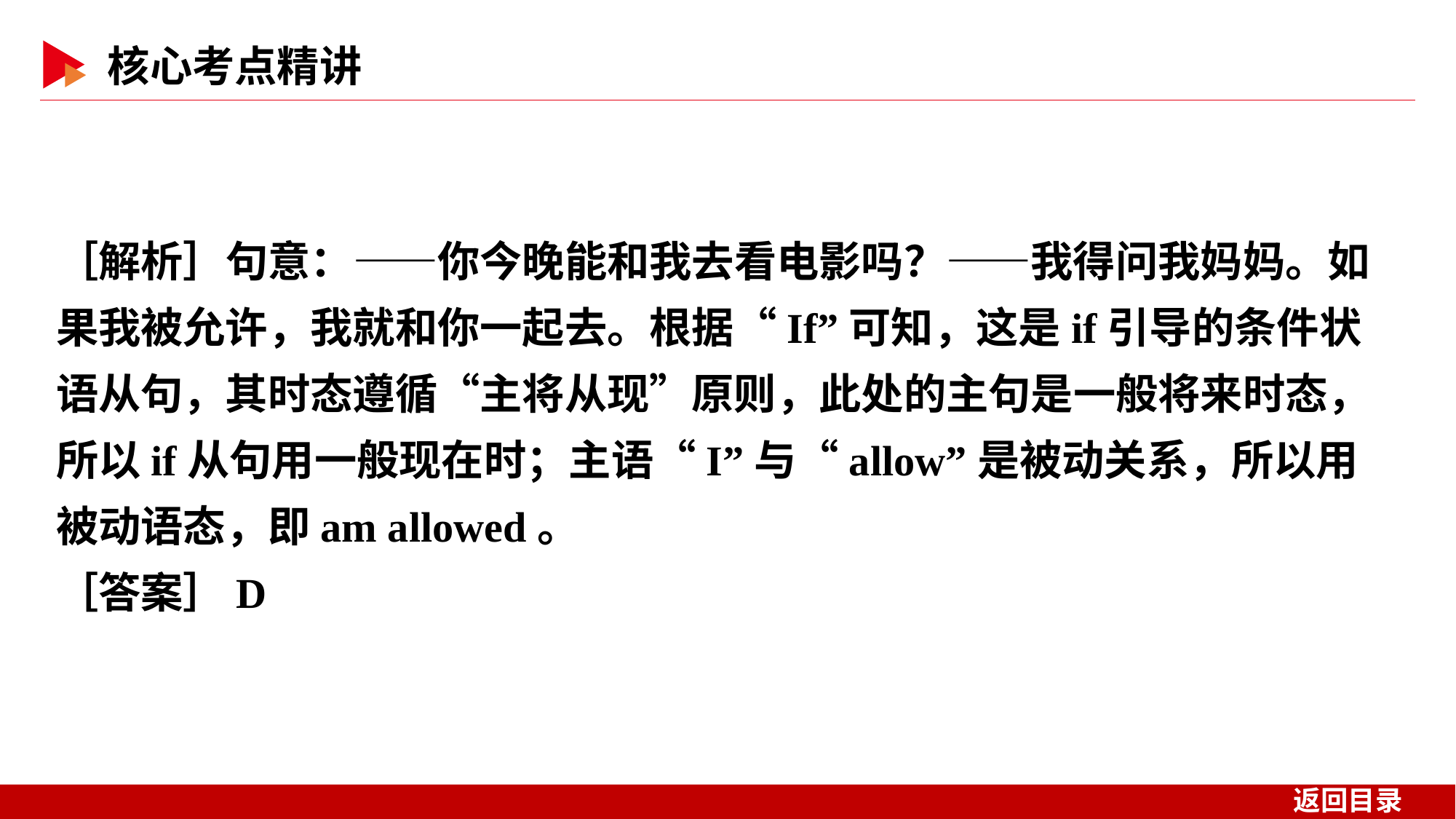

［解析］句意：——你今晚能和我去看电影吗？——我得问我妈妈。如果我被允许，我就和你一起去。根据“If”可知，这是if引导的条件状语从句，其时态遵循“主将从现”原则，此处的主句是一般将来时态，所以if从句用一般现在时；主语“I”与“allow”是被动关系，所以用被动语态，即am allowed。
［答案］D